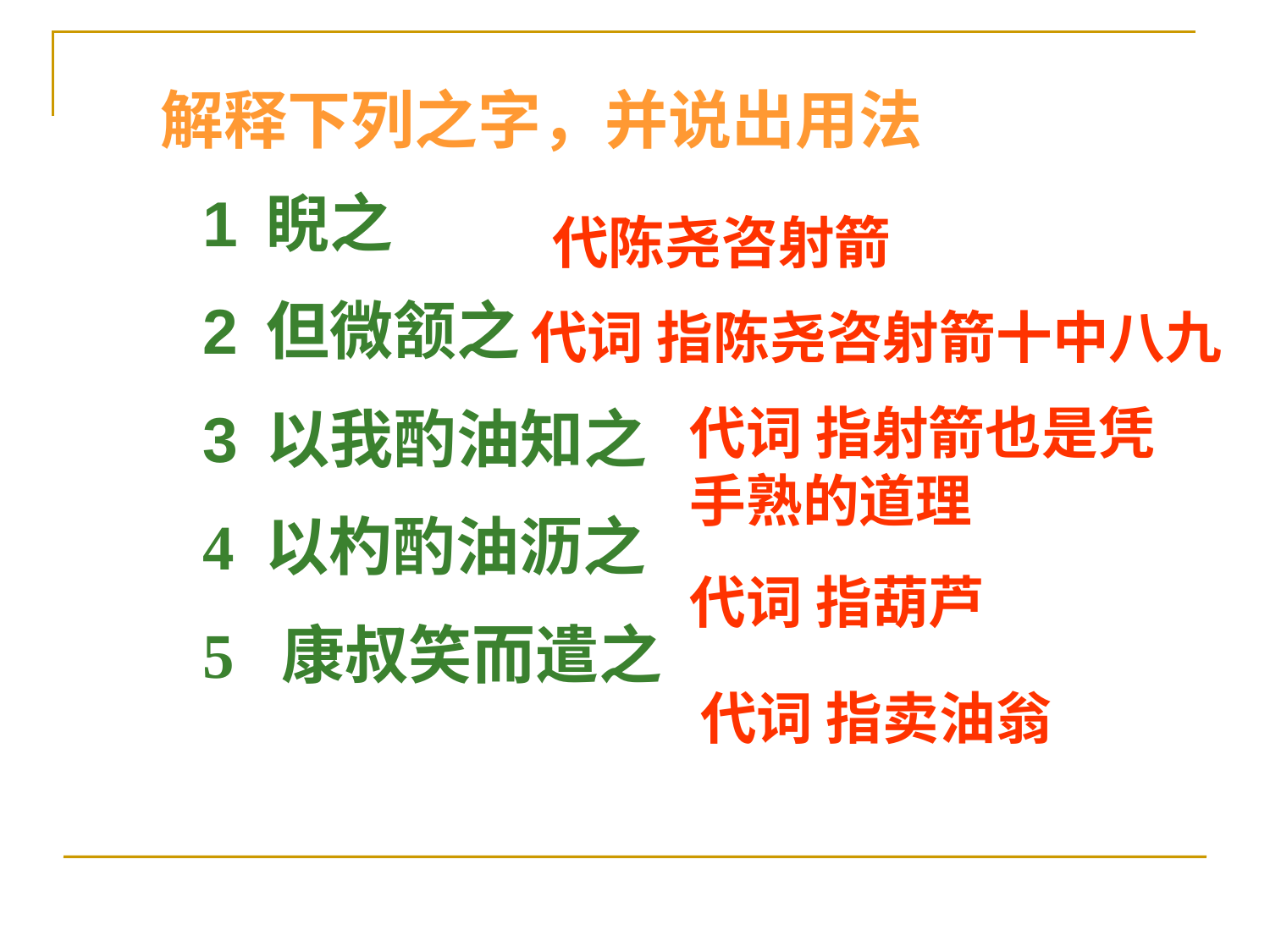

解释下列之字，并说出用法
睨之
但微颔之
以我酌油知之
4 以杓酌油沥之
5  康叔笑而遣之

代陈尧咨射箭
代词 指陈尧咨射箭十中八九
代词 指射箭也是凭手熟的道理
代词 指葫芦
代词 指卖油翁